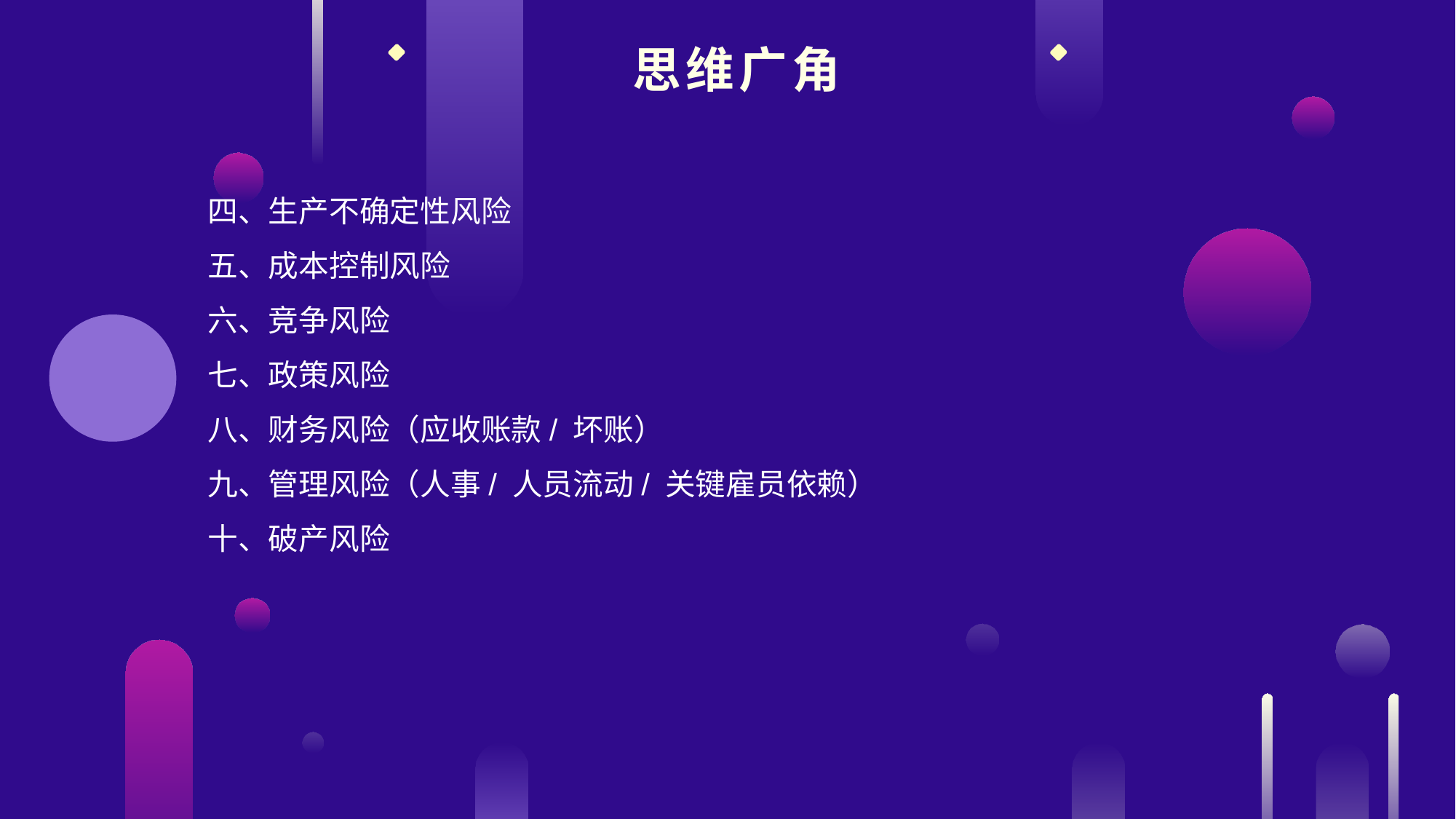

思维广角

四、生产不确定性风险
五、成本控制风险
六、竞争风险
七、政策风险
八、财务风险（应收账款/ 坏账）
九、管理风险（人事/ 人员流动/ 关键雇员依赖）
十、破产风险